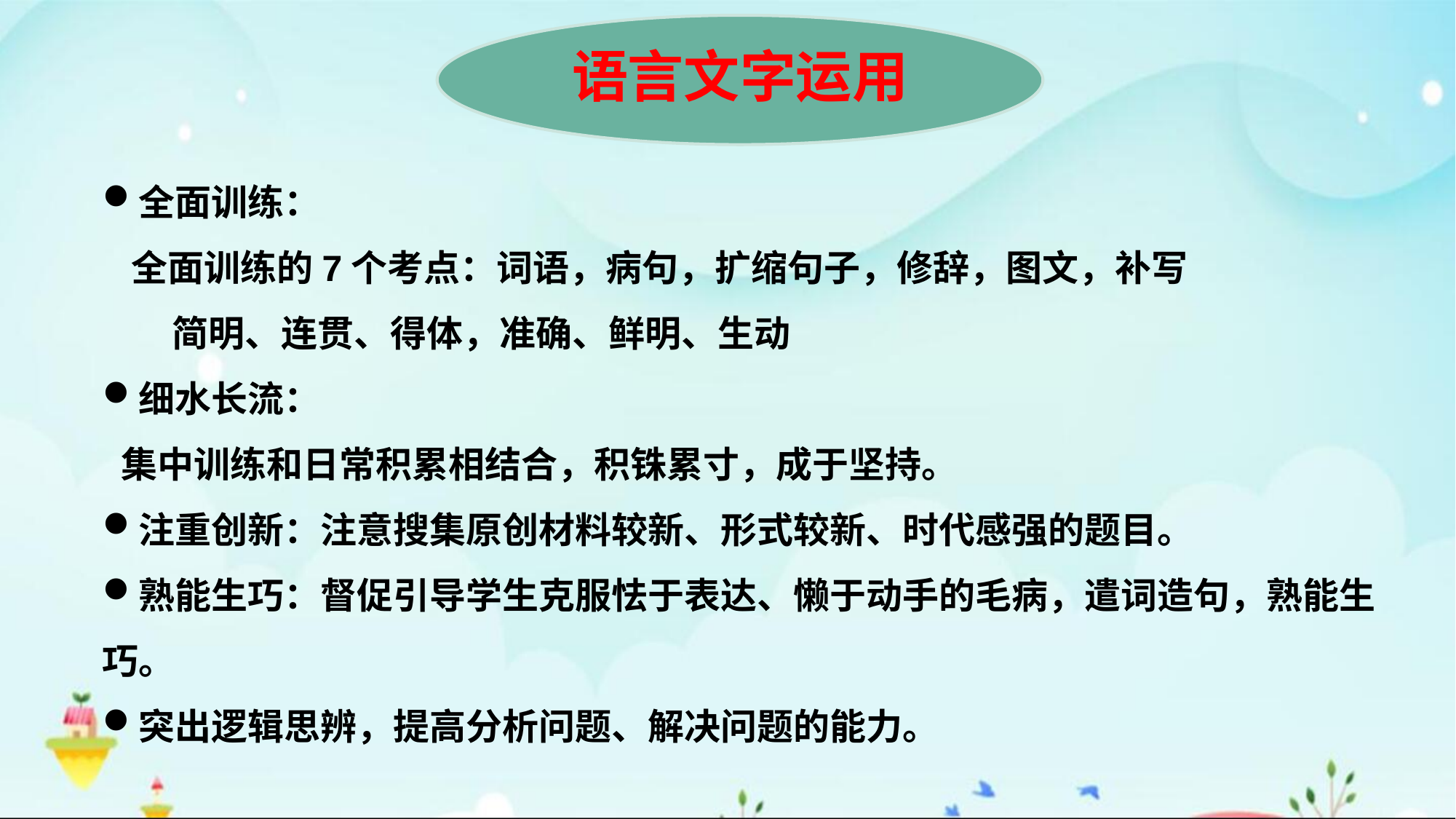

语言文字运用
全面训练：
  全面训练的7个考点：词语，病句，扩缩句子，修辞，图文，补写
      简明、连贯、得体，准确、鲜明、生动
细水长流：
 集中训练和日常积累相结合，积铢累寸，成于坚持。
注重创新：注意搜集原创材料较新、形式较新、时代感强的题目。
熟能生巧：督促引导学生克服怯于表达、懒于动手的毛病，遣词造句，熟能生巧。
突出逻辑思辨，提高分析问题、解决问题的能力。
78